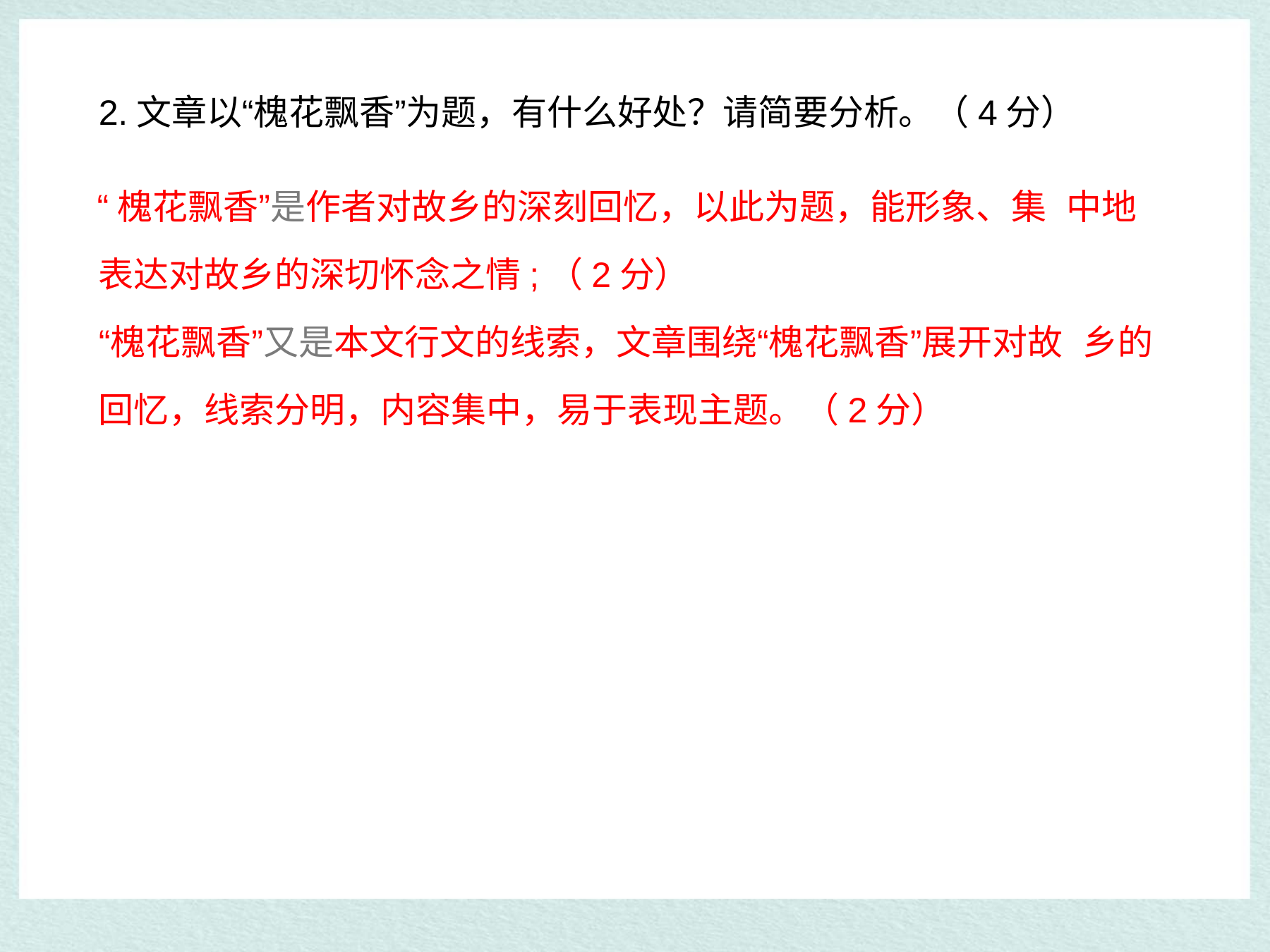

2.文章以“槐花飘香”为题，有什么好处？请简要分析。（4分）
“槐花飘香”是作者对故乡的深刻回忆，以此为题，能形象、集  中地表达对故乡的深切怀念之情;（2分）
“槐花飘香”又是本文行文的线索，文章围绕“槐花飘香”展开对故  乡的回忆，线索分明，内容集中，易于表现主题。（2分）